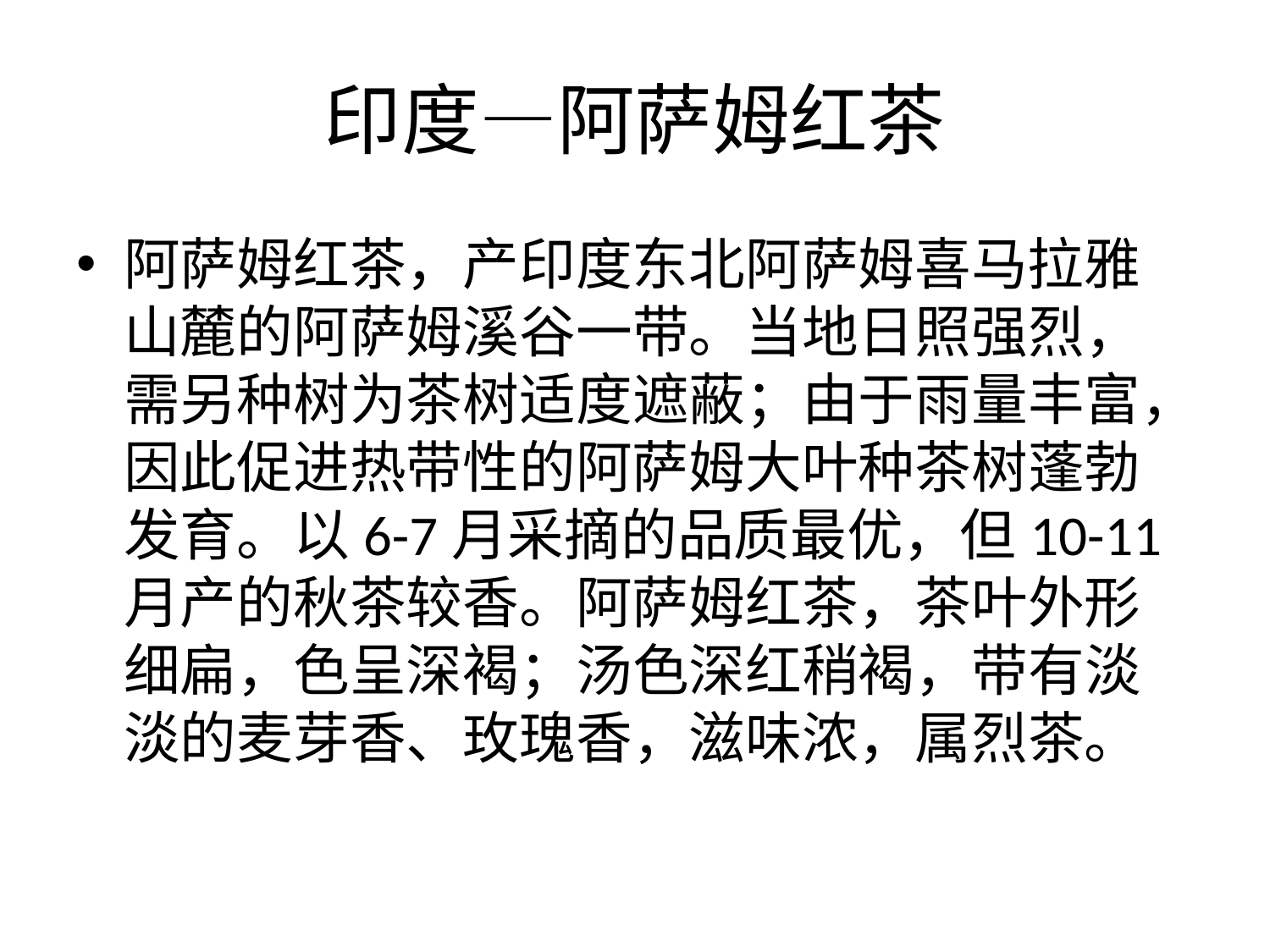

# 印度—阿萨姆红茶
阿萨姆红茶，产印度东北阿萨姆喜马拉雅山麓的阿萨姆溪谷一带。当地日照强烈，需另种树为茶树适度遮蔽；由于雨量丰富，因此促进热带性的阿萨姆大叶种茶树蓬勃发育。以6-7月采摘的品质最优，但10-11月产的秋茶较香。阿萨姆红茶，茶叶外形细扁，色呈深褐；汤色深红稍褐，带有淡淡的麦芽香、玫瑰香，滋味浓，属烈茶。